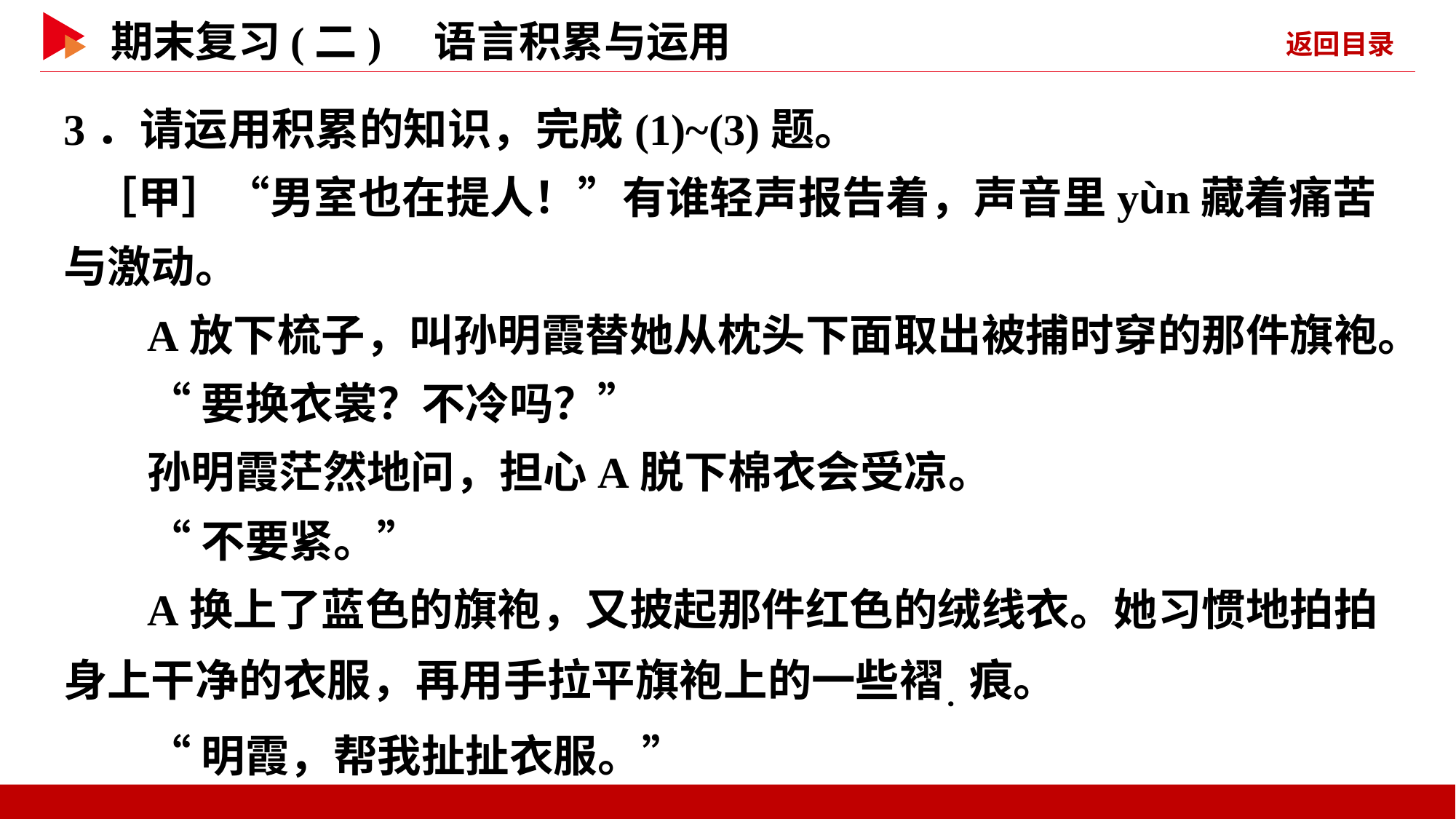

3．请运用积累的知识，完成(1)~(3)题。
  ［甲］“男室也在提人！”有谁轻声报告着，声音里yùn藏着痛苦与激动。
A放下梳子，叫孙明霞替她从枕头下面取出被捕时穿的那件旗袍。
“要换衣裳？不冷吗？”
孙明霞茫然地问，担心A脱下棉衣会受凉。
“不要紧。”
A换上了蓝色的旗袍，又披起那件红色的绒线衣。她习惯地拍拍身上干净的衣服，再用手拉平旗袍上的一些褶．痕。
“明霞，帮我扯扯衣服。”